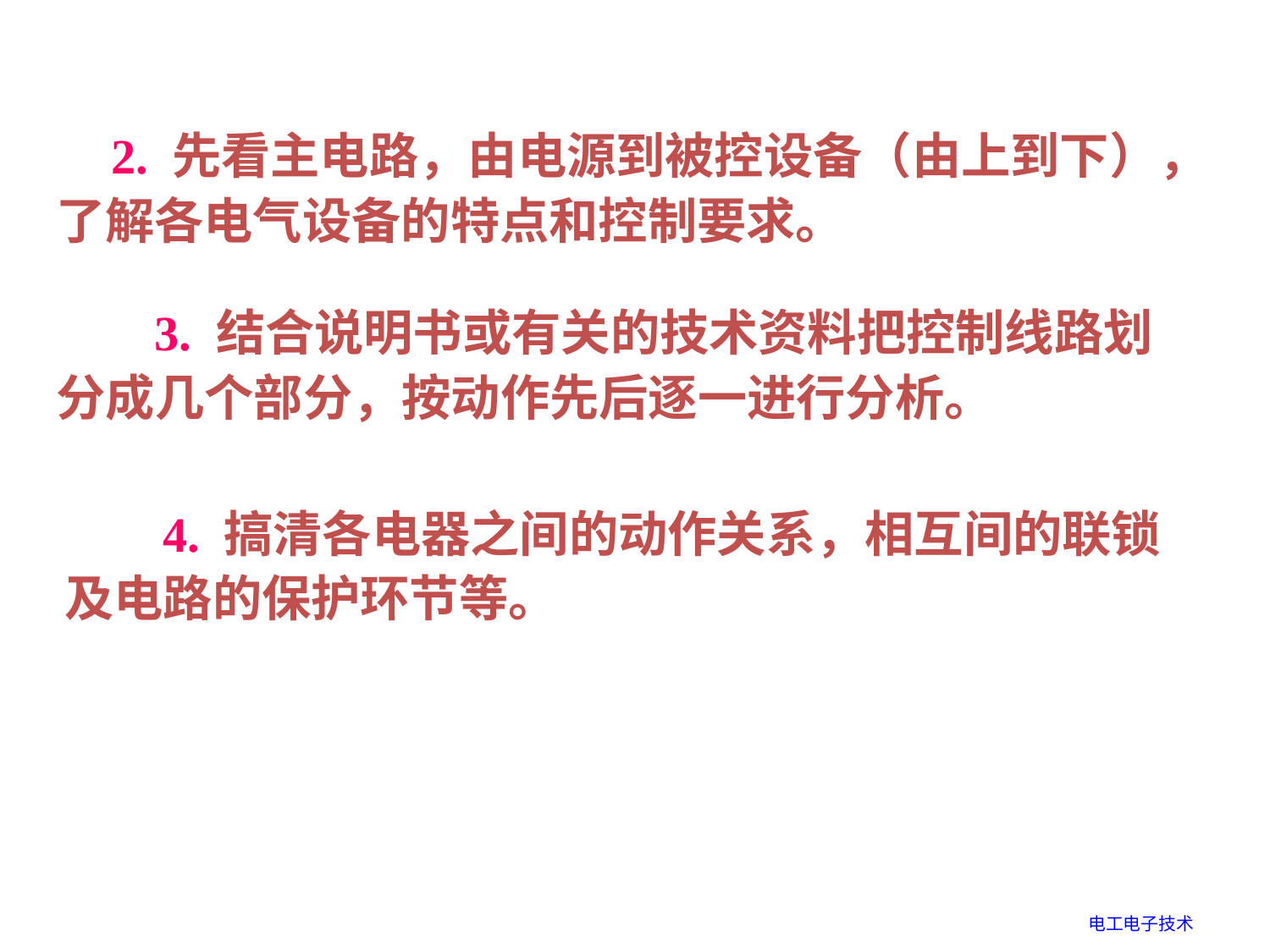

2. 先看主电路，由电源到被控设备（由上到下），了解各电气设备的特点和控制要求。
        3. 结合说明书或有关的技术资料把控制线路划分成几个部分，按动作先后逐一进行分析。
        4. 搞清各电器之间的动作关系，相互间的联锁及电路的保护环节等。
电工电子技术